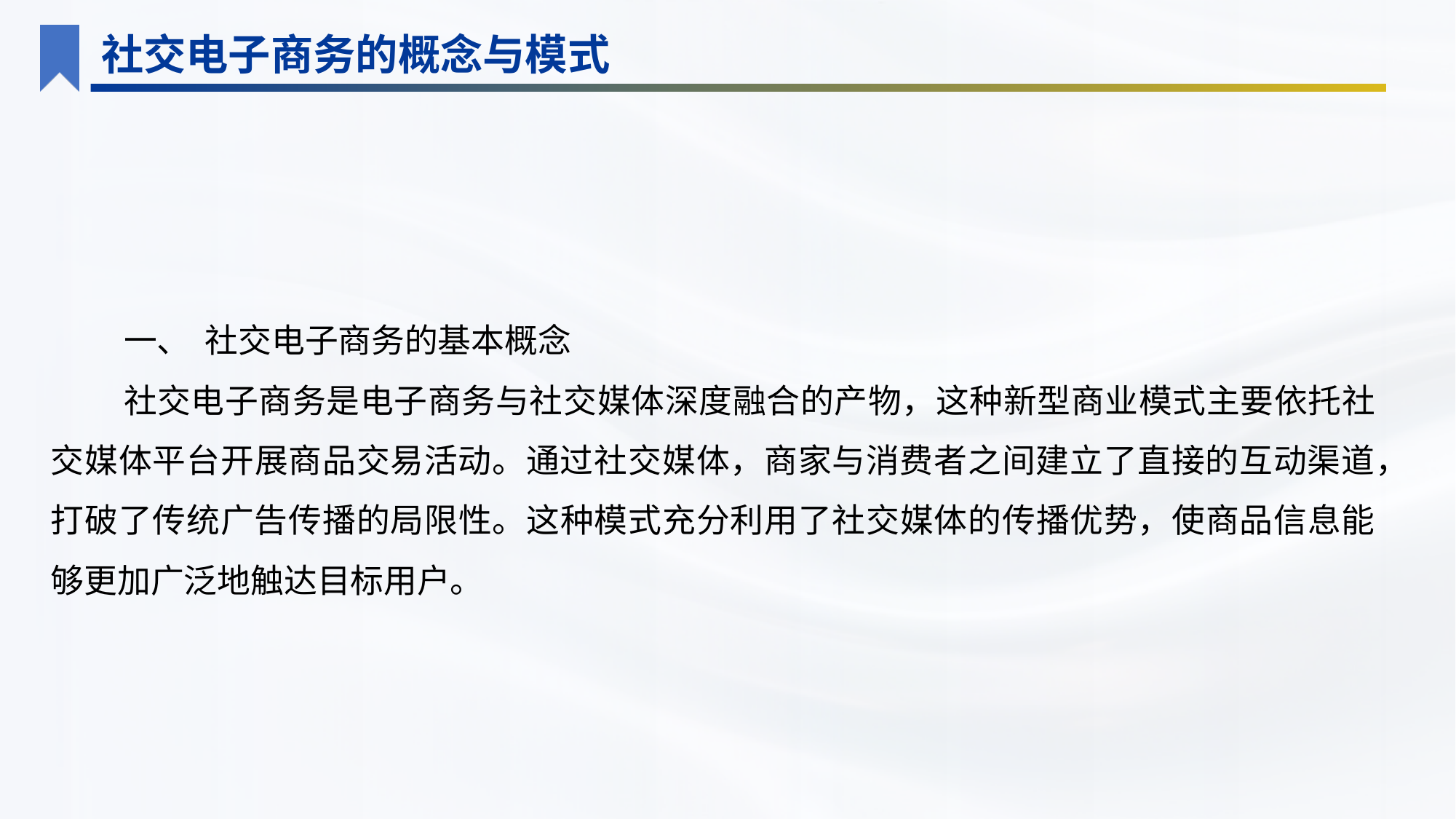

社交电子商务的概念与模式
一、  社交电子商务的基本概念
社交电子商务是电子商务与社交媒体深度融合的产物，这种新型商业模式主要依托社交媒体平台开展商品交易活动。通过社交媒体，商家与消费者之间建立了直接的互动渠道，打破了传统广告传播的局限性。这种模式充分利用了社交媒体的传播优势，使商品信息能够更加广泛地触达目标用户。